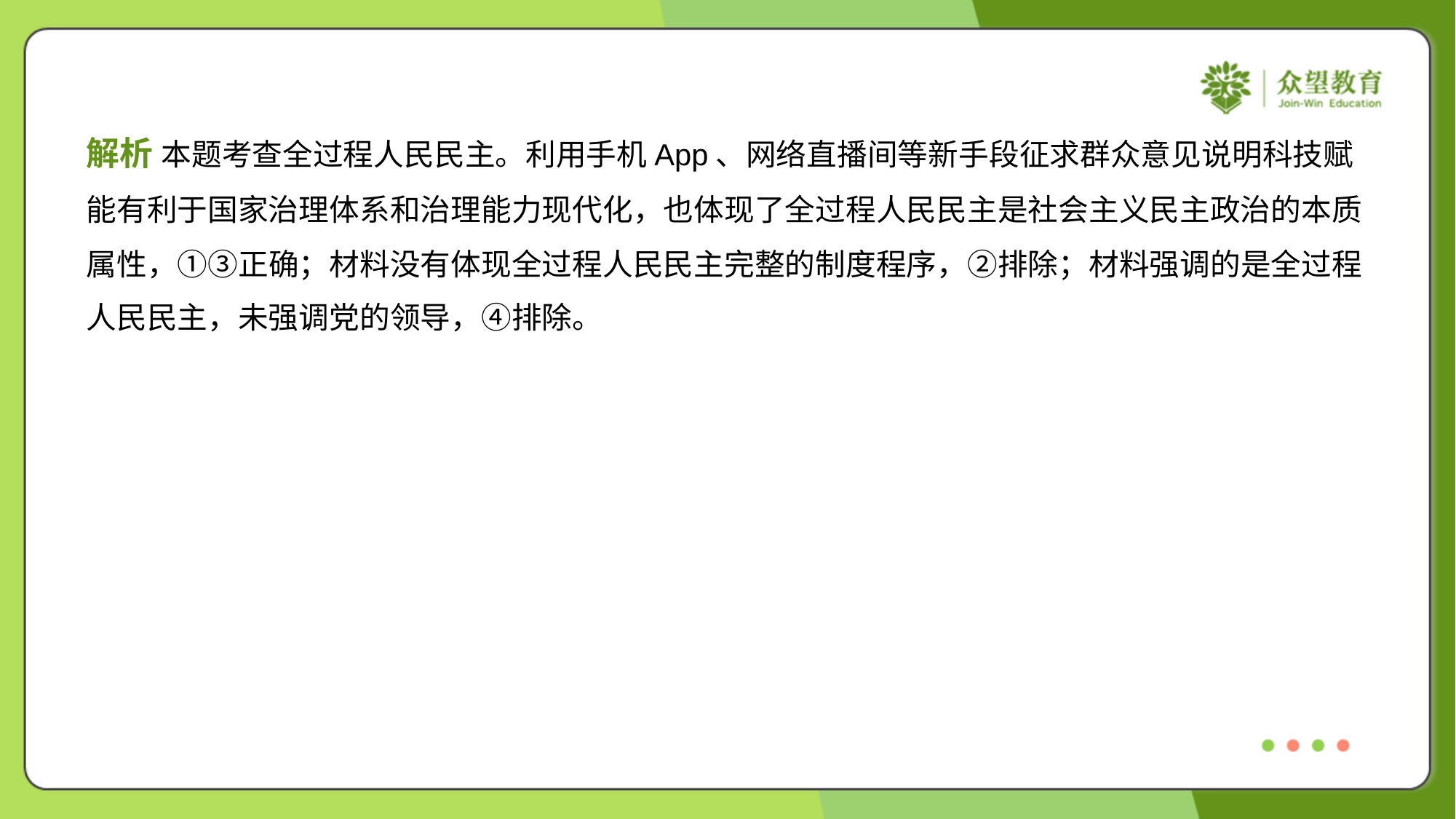

解析 本题考查全过程人民民主。利用手机App、网络直播间等新手段征求群众意见说明科技赋
能有利于国家治理体系和治理能力现代化，也体现了全过程人民民主是社会主义民主政治的本质
属性，①③正确；材料没有体现全过程人民民主完整的制度程序，②排除；材料强调的是全过程
人民民主，未强调党的领导，④排除。